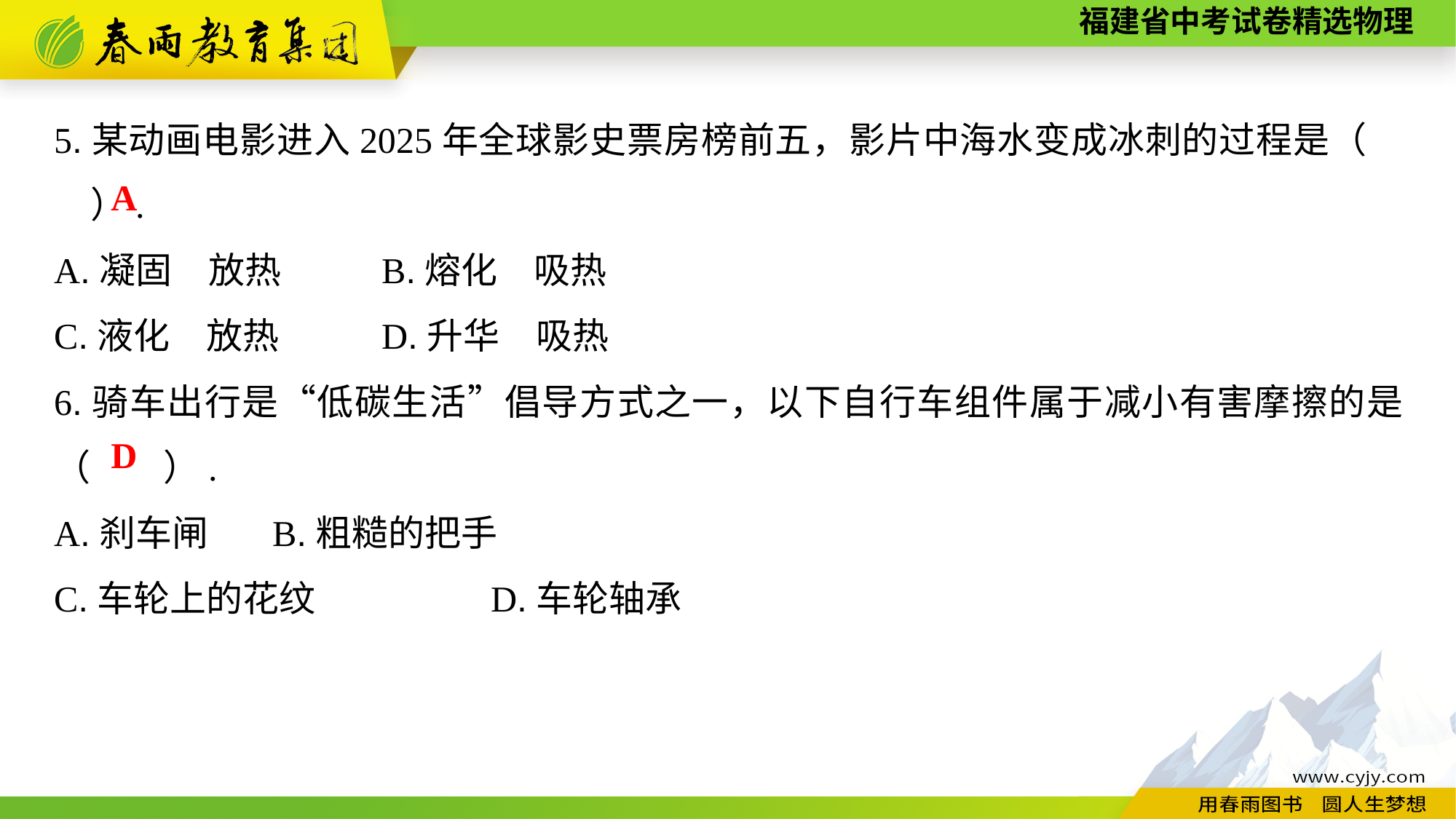

5.某动画电影进入2025年全球影史票房榜前五，影片中海水变成冰刺的过程是（　　）.
A.凝固　放热	B.熔化　吸热
C.液化　放热　　	D.升华　吸热
6.骑车出行是“低碳生活”倡导方式之一，以下自行车组件属于减小有害摩擦的是（　　）.
A.刹车闸	B.粗糙的把手
C.车轮上的花纹　　	D.车轮轴承
A
D